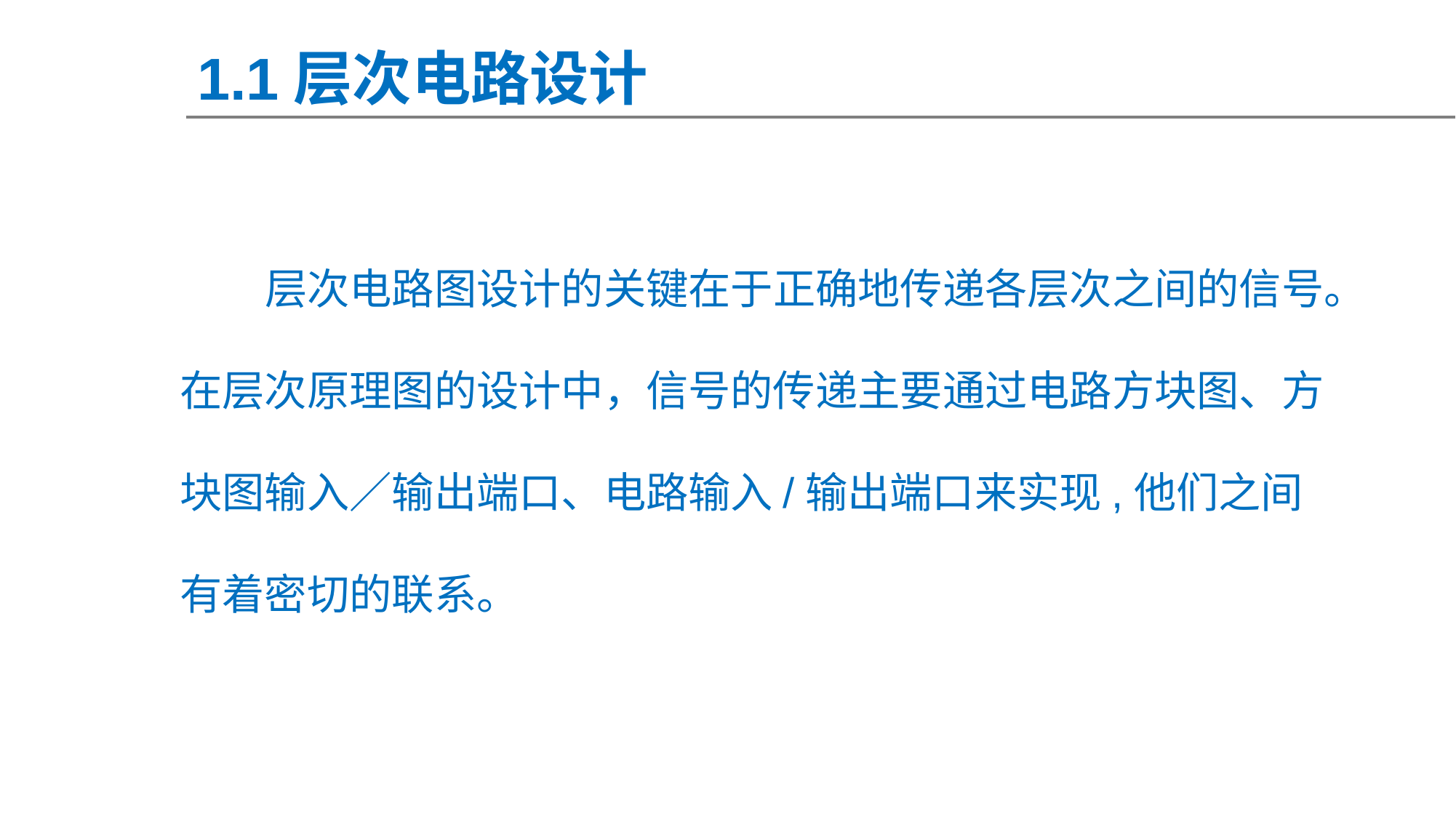

1.1层次电路设计
层次电路图设计的关键在于正确地传递各层次之间的信号。在层次原理图的设计中，信号的传递主要通过电路方块图、方块图输入／输出端口、电路输入/输出端口来实现,他们之间有着密切的联系。